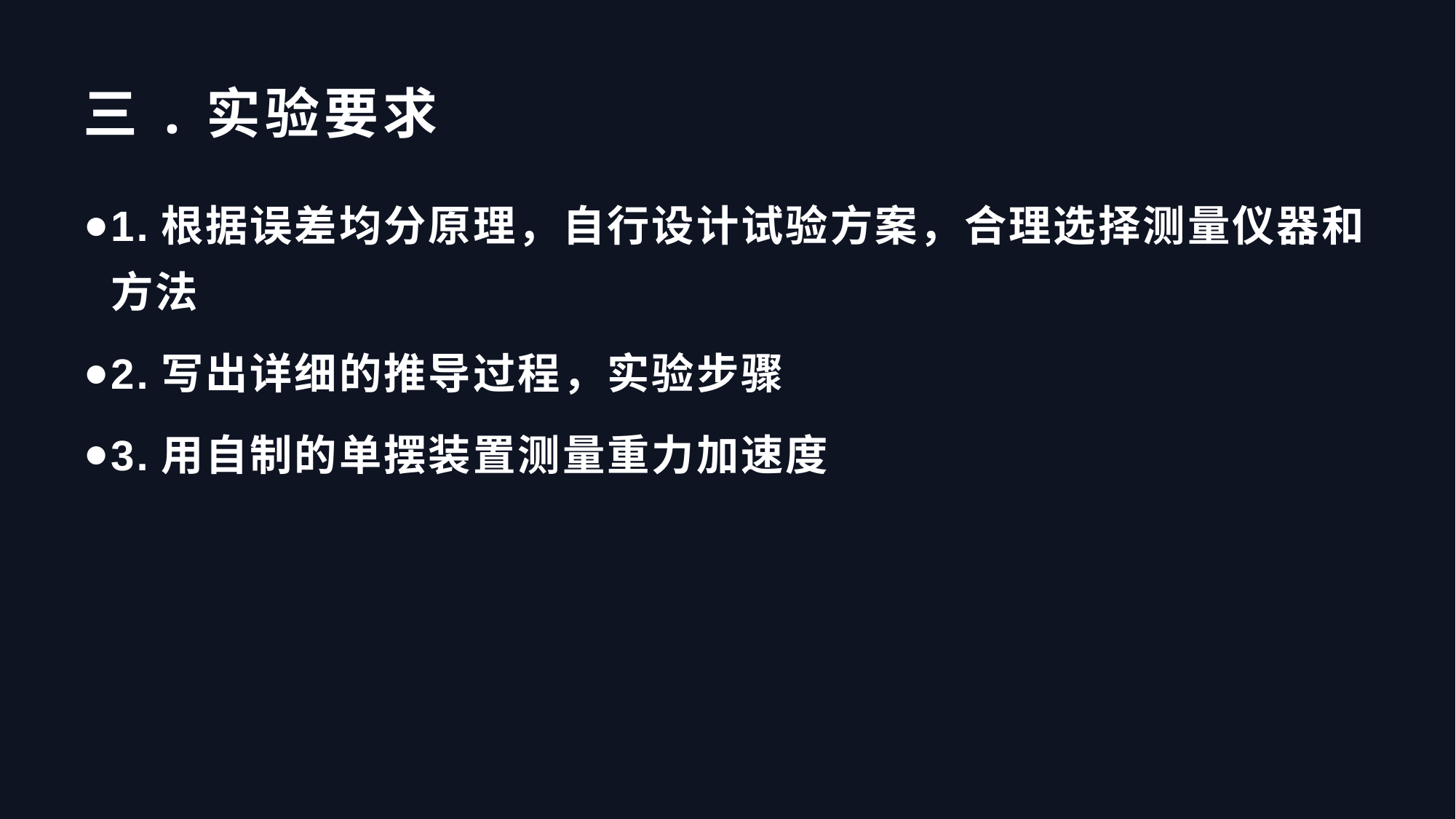

# 三.实验要求
1.根据误差均分原理，自行设计试验方案，合理选择测量仪器和方法
2.写出详细的推导过程，实验步骤
3.用自制的单摆装置测量重力加速度